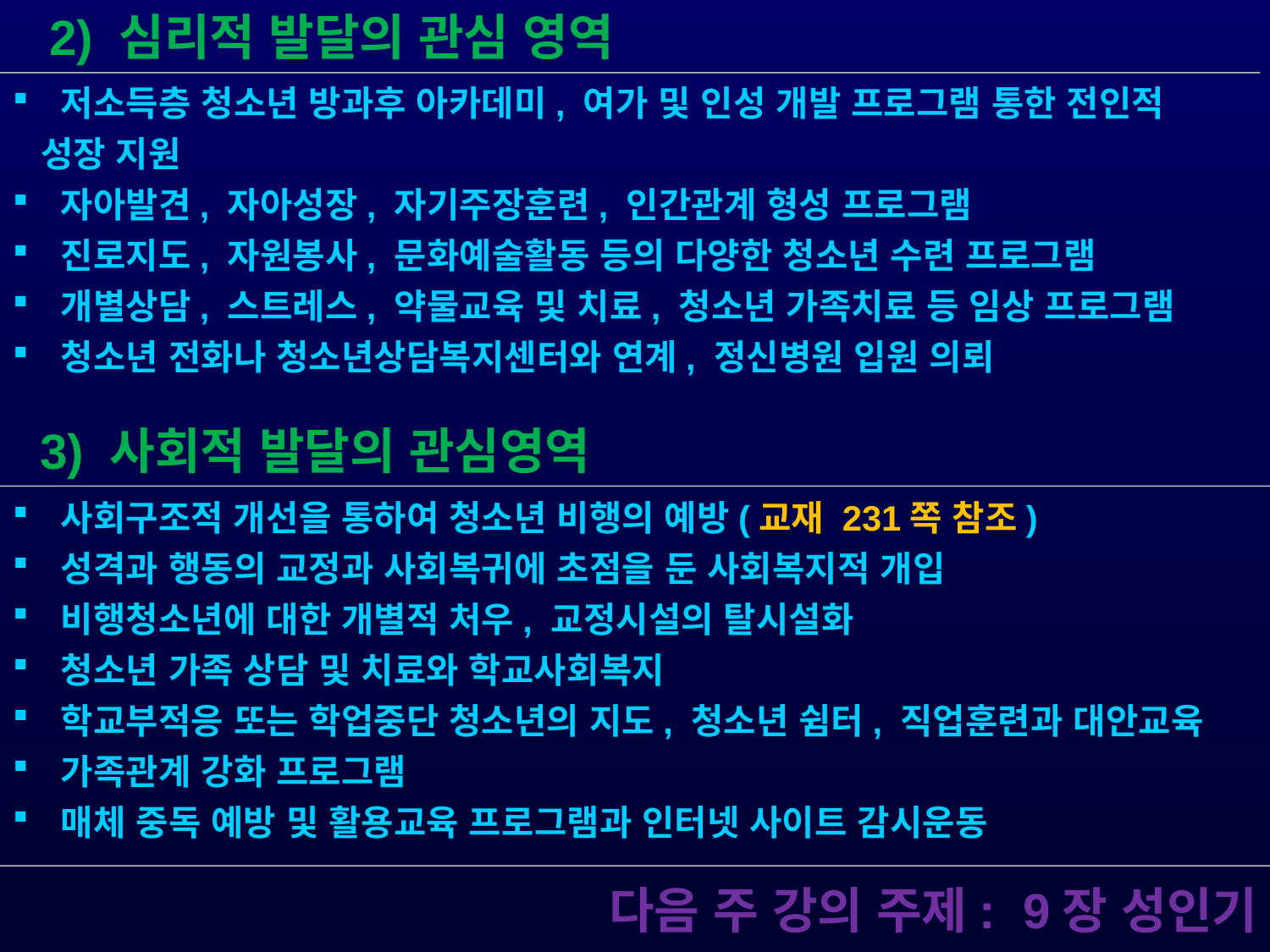

2) 심리적 발달의 관심 영역
 저소득층 청소년 방과후 아카데미, 여가 및 인성 개발 프로그램 통한 전인적
  성장 지원
 자아발견, 자아성장, 자기주장훈련, 인간관계 형성 프로그램
 진로지도, 자원봉사, 문화예술활동 등의 다양한 청소년 수련 프로그램
 개별상담, 스트레스, 약물교육 및 치료, 청소년 가족치료 등 임상 프로그램
 청소년 전화나 청소년상담복지센터와 연계, 정신병원 입원 의뢰

  3) 사회적 발달의 관심영역
 사회구조적 개선을 통하여 청소년 비행의 예방(교재 231쪽 참조)
 성격과 행동의 교정과 사회복귀에 초점을 둔 사회복지적 개입
 비행청소년에 대한 개별적 처우, 교정시설의 탈시설화
 청소년 가족 상담 및 치료와 학교사회복지
 학교부적응 또는 학업중단 청소년의 지도, 청소년 쉼터, 직업훈련과 대안교육
 가족관계 강화 프로그램
 매체 중독 예방 및 활용교육 프로그램과 인터넷 사이트 감시운동

 다음 주 강의 주제:  9장 성인기